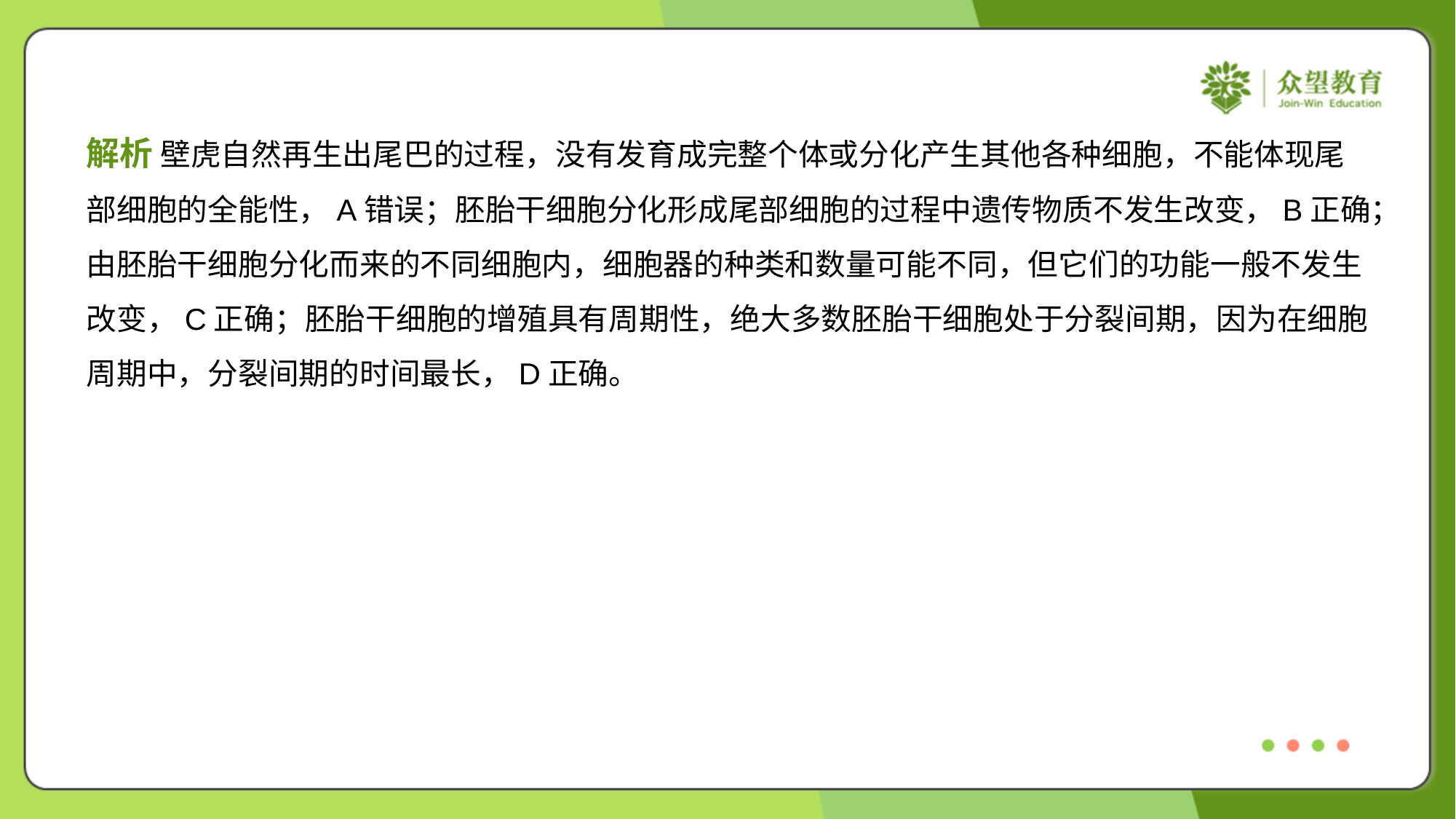

解析 壁虎自然再生出尾巴的过程，没有发育成完整个体或分化产生其他各种细胞，不能体现尾
部细胞的全能性，A错误；胚胎干细胞分化形成尾部细胞的过程中遗传物质不发生改变，B正确；
由胚胎干细胞分化而来的不同细胞内，细胞器的种类和数量可能不同，但它们的功能一般不发生
改变，C正确；胚胎干细胞的增殖具有周期性，绝大多数胚胎干细胞处于分裂间期，因为在细胞
周期中，分裂间期的时间最长，D正确。